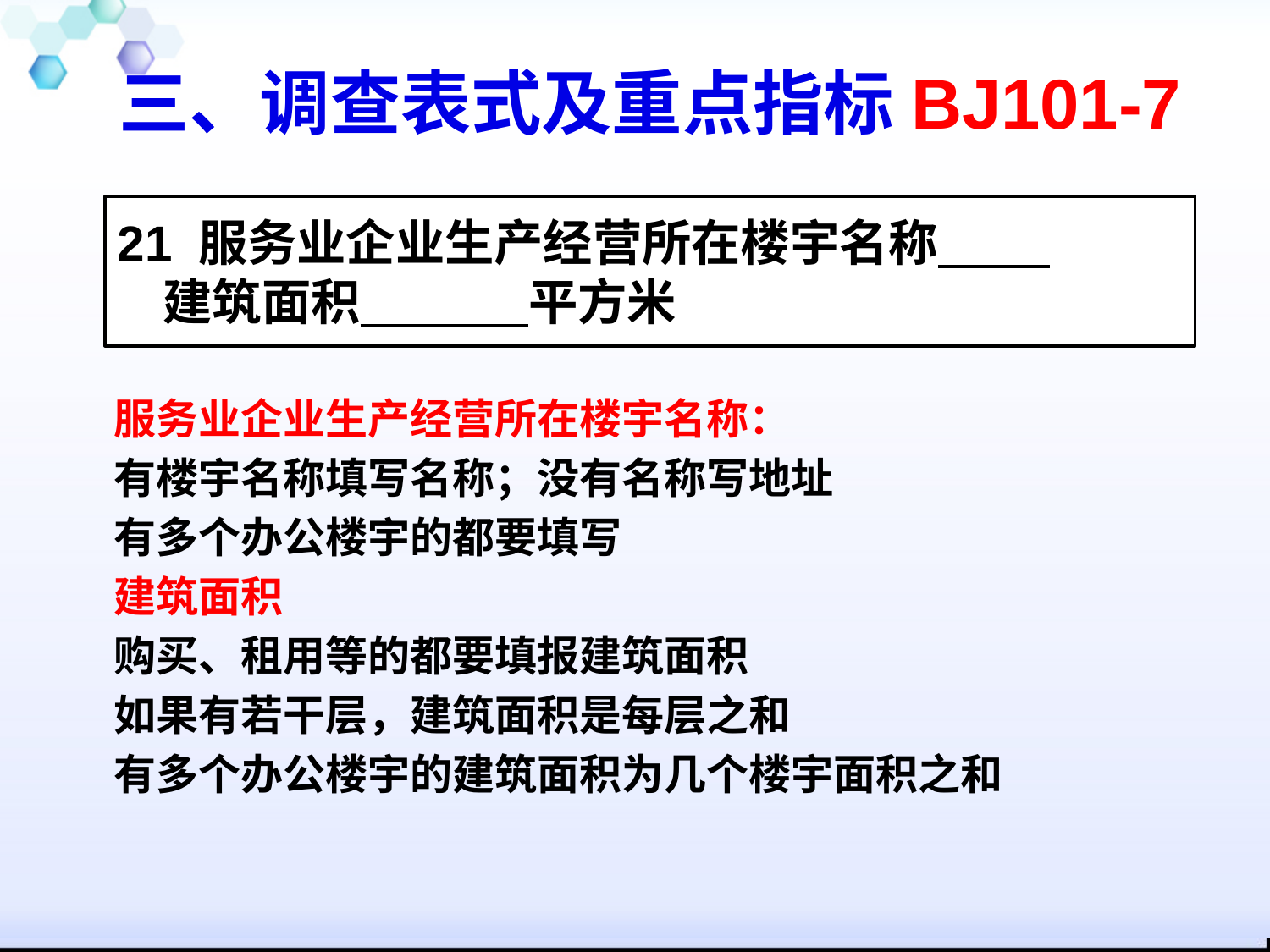

三、调查表式及重点指标BJ101-7
21 服务业企业生产经营所在楼宇名称
   建筑面积               平方米
服务业企业生产经营所在楼宇名称：
有楼宇名称填写名称；没有名称写地址
有多个办公楼宇的都要填写
建筑面积
购买、租用等的都要填报建筑面积
如果有若干层，建筑面积是每层之和
有多个办公楼宇的建筑面积为几个楼宇面积之和